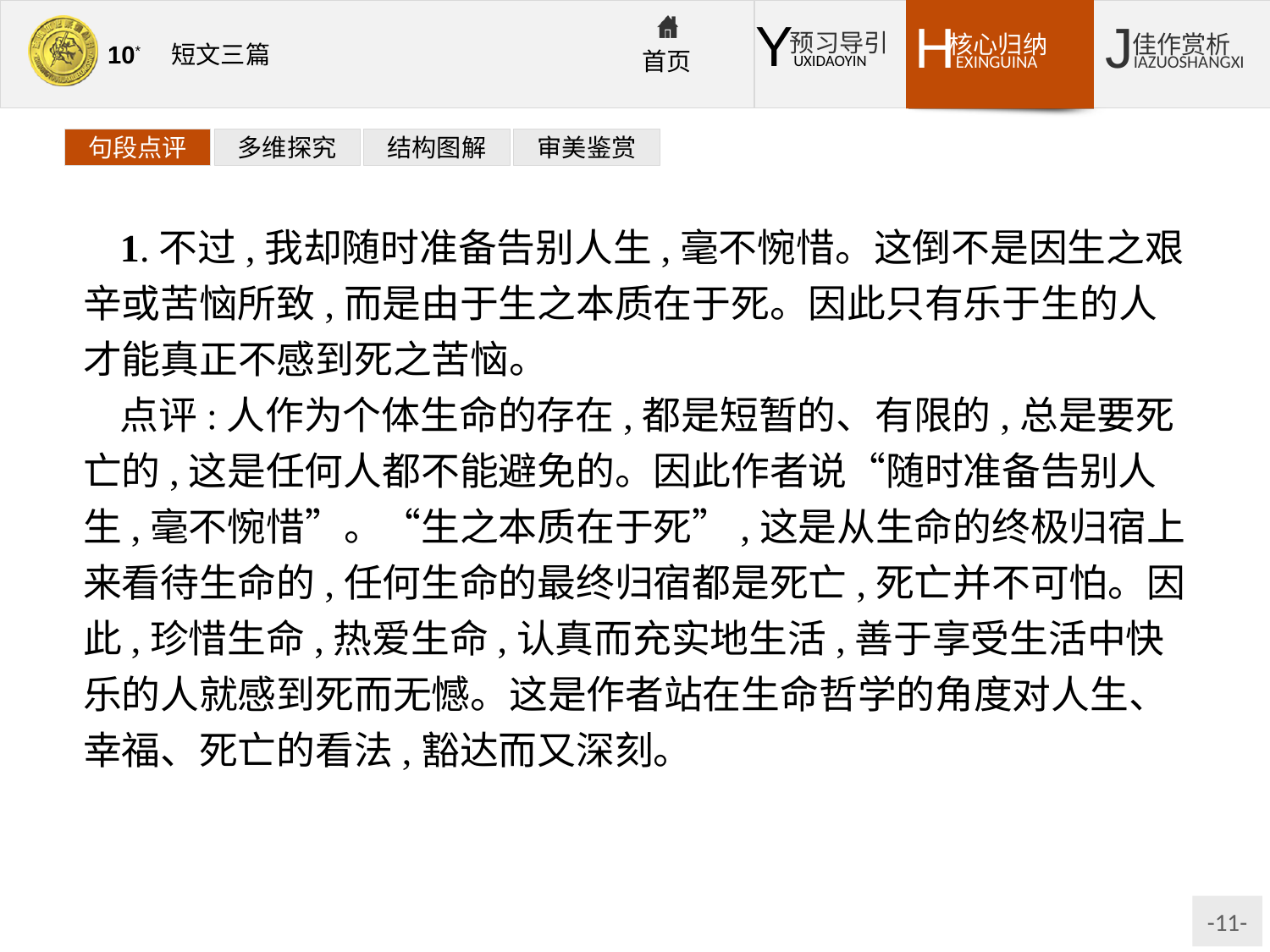

句段点评
多维探究
结构图解
审美鉴赏
1.不过,我却随时准备告别人生,毫不惋惜。这倒不是因生之艰辛或苦恼所致,而是由于生之本质在于死。因此只有乐于生的人才能真正不感到死之苦恼。
点评:人作为个体生命的存在,都是短暂的、有限的,总是要死亡的,这是任何人都不能避免的。因此作者说“随时准备告别人生,毫不惋惜”。“生之本质在于死”,这是从生命的终极归宿上来看待生命的,任何生命的最终归宿都是死亡,死亡并不可怕。因此,珍惜生命,热爱生命,认真而充实地生活,善于享受生活中快乐的人就感到死而无憾。这是作者站在生命哲学的角度对人生、幸福、死亡的看法,豁达而又深刻。